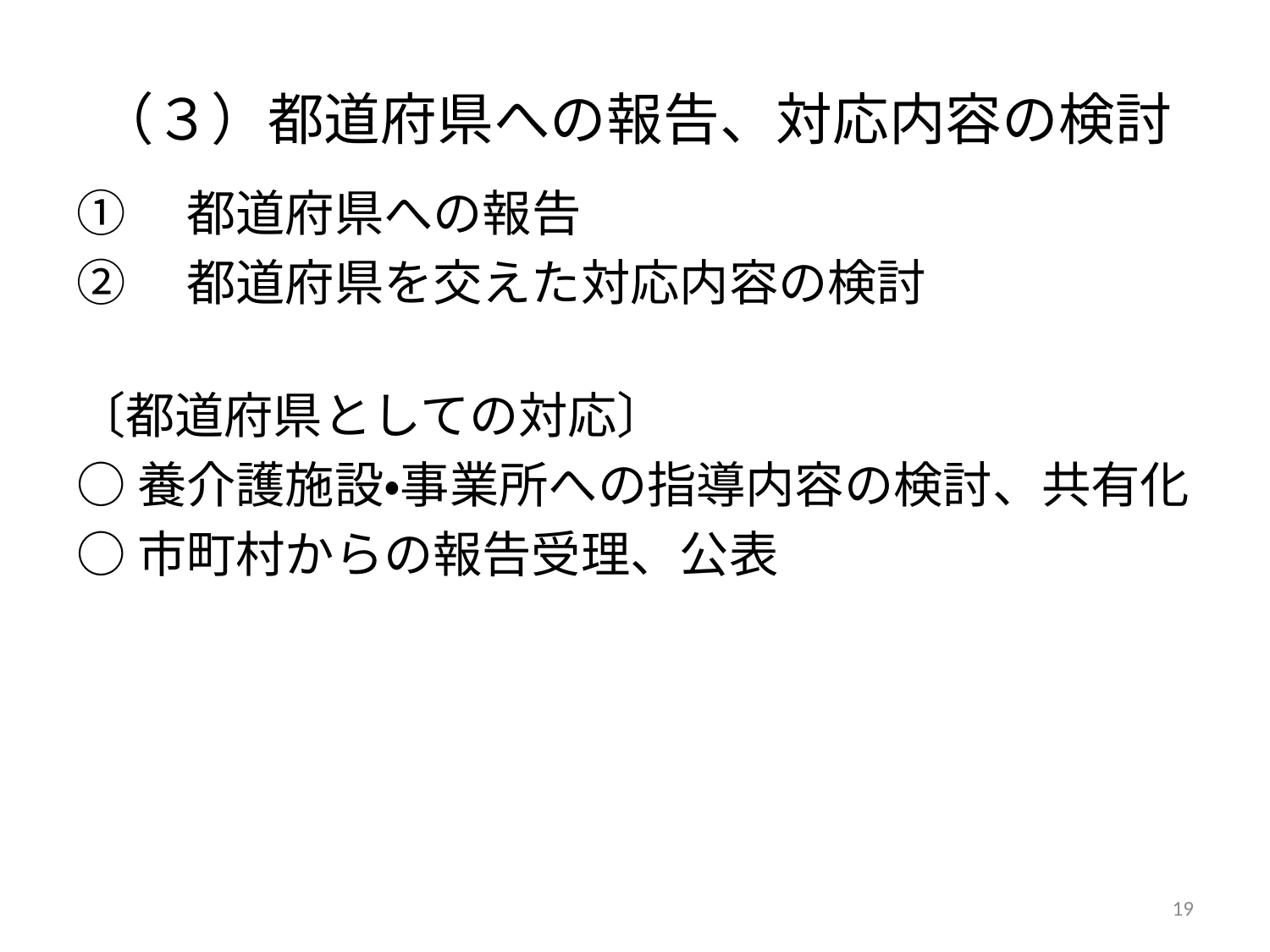

# （３）都道府県への報告、対応内容の検討
①　都道府県への報告
②　都道府県を交えた対応内容の検討

〔都道府県としての対応〕
○養介護施設・事業所への指導内容の検討、共有化
○市町村からの報告受理、公表

19